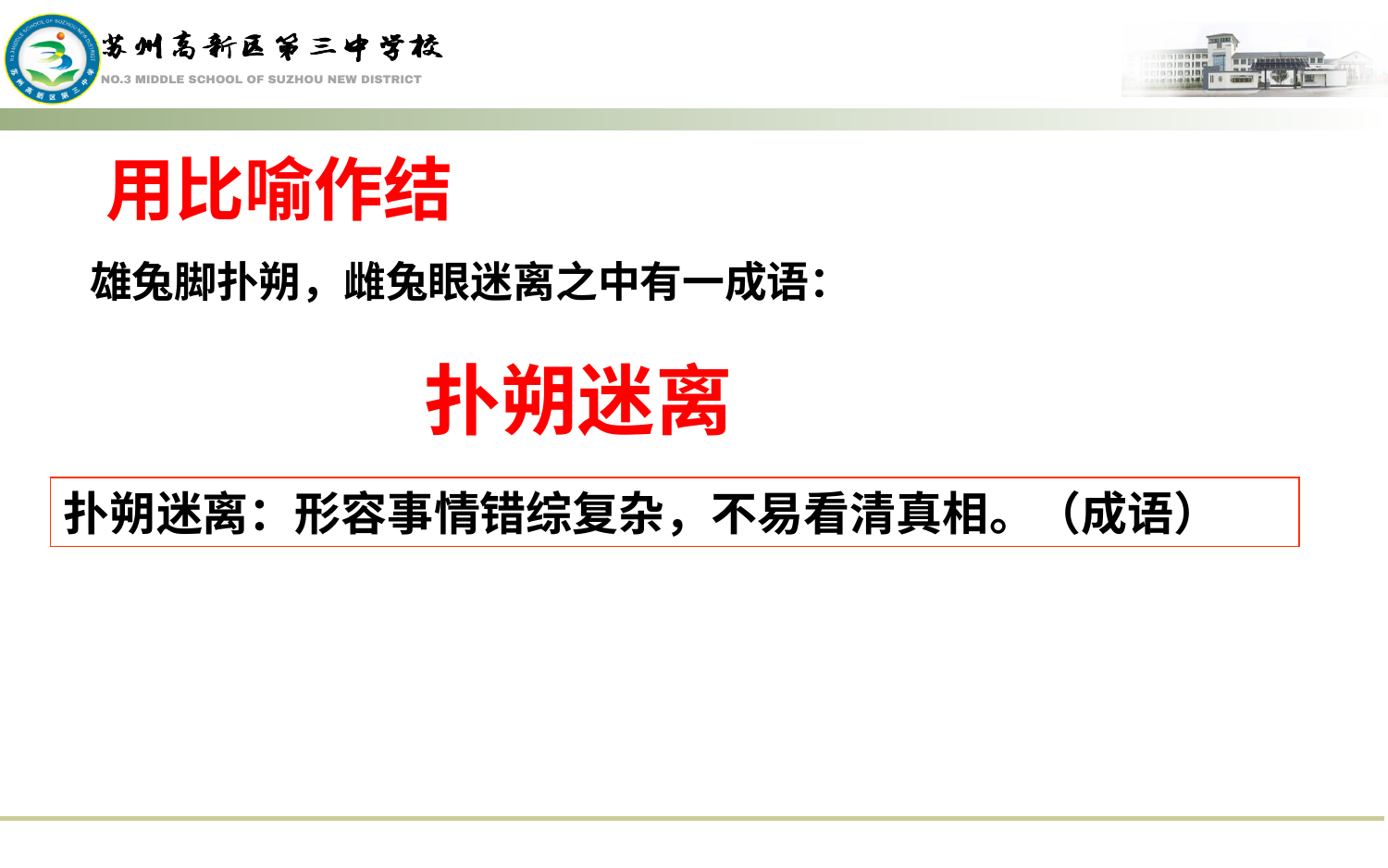

用比喻作结
雄兔脚扑朔，雌兔眼迷离之中有一成语：
扑朔迷离
扑朔迷离：形容事情错综复杂，不易看清真相。（成语）